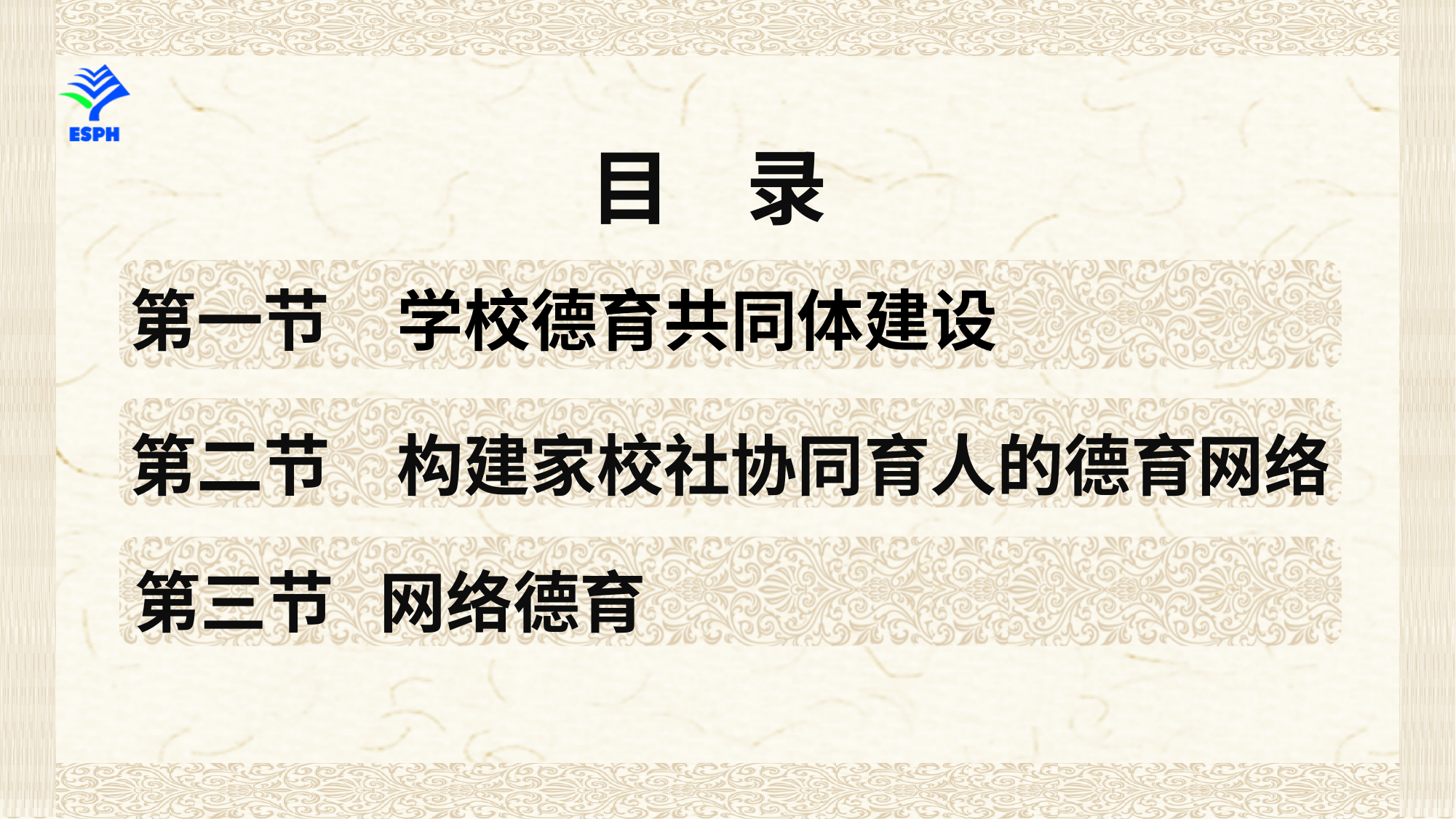

目    录
第一节　学校德育共同体建设

第二节　构建家校社协同育人的德育网络

第三节   网络德育